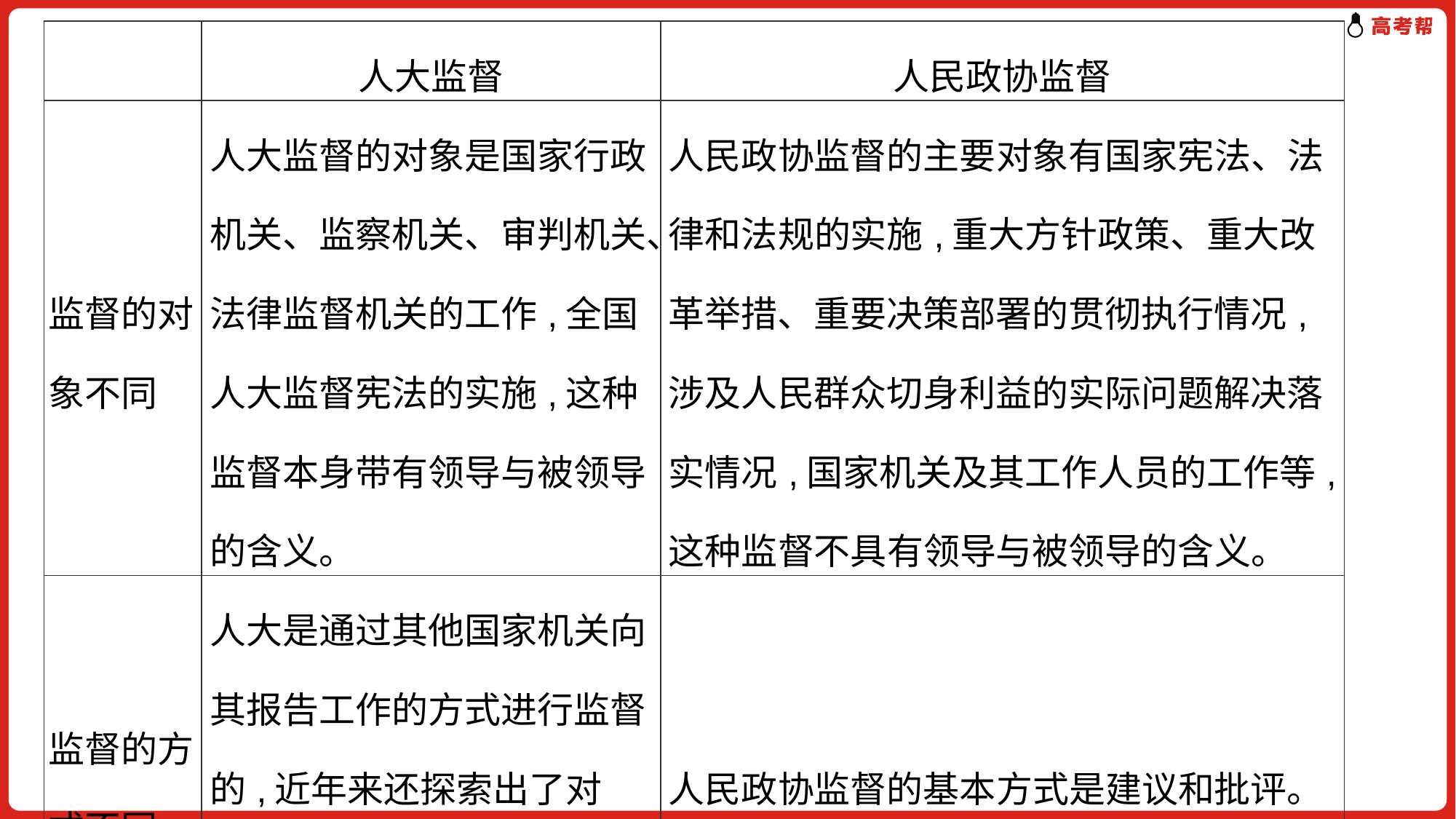

|  | 人大监督 | 人民政协监督 |
| --- | --- | --- |
| 监督的对象不同 | 人大监督的对象是国家行政机关、监察机关、审判机关、法律监督机关的工作,全国人大监督宪法的实施,这种监督本身带有领导与被领导的含义。 | 人民政协监督的主要对象有国家宪法、法律和法规的实施,重大方针政策、重大改革举措、重要决策部署的贯彻执行情况,涉及人民群众切身利益的实际问题解决落实情况,国家机关及其工作人员的工作等,这种监督不具有领导与被领导的含义。 |
| 监督的方式不同 | 人大是通过其他国家机关向其报告工作的方式进行监督的,近年来还探索出了对“一府两院一委”的工作进行评议的监督形式。 | 人民政协监督的基本方式是建议和批评。 |